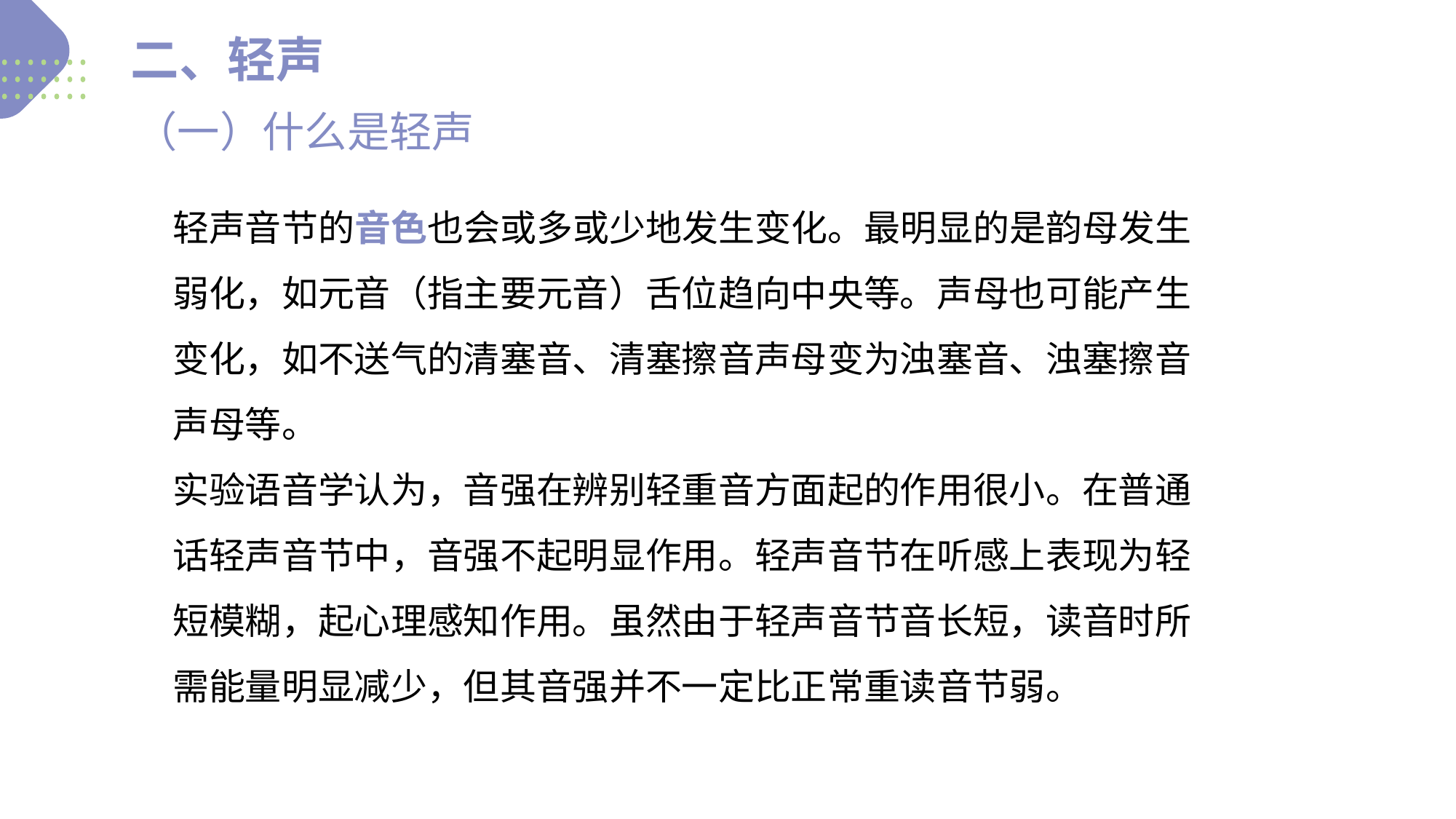

二、轻声

（一）什么是轻声
Never forget what you are, for surely the world will not. Make it your strength.
01.
轻声音节的音色也会或多或少地发生变化。最明显的是韵母发生弱化，如元音（指主要元音）舌位趋向中央等。声母也可能产生变化，如不送气的清塞音、清塞擦音声母变为浊塞音、浊塞擦音声母等。
实验语音学认为，音强在辨别轻重音方面起的作用很小。在普通话轻声音节中，音强不起明显作用。轻声音节在听感上表现为轻短模糊，起心理感知作用。虽然由于轻声音节音长短，读音时所需能量明显减少，但其音强并不一定比正常重读音节弱。